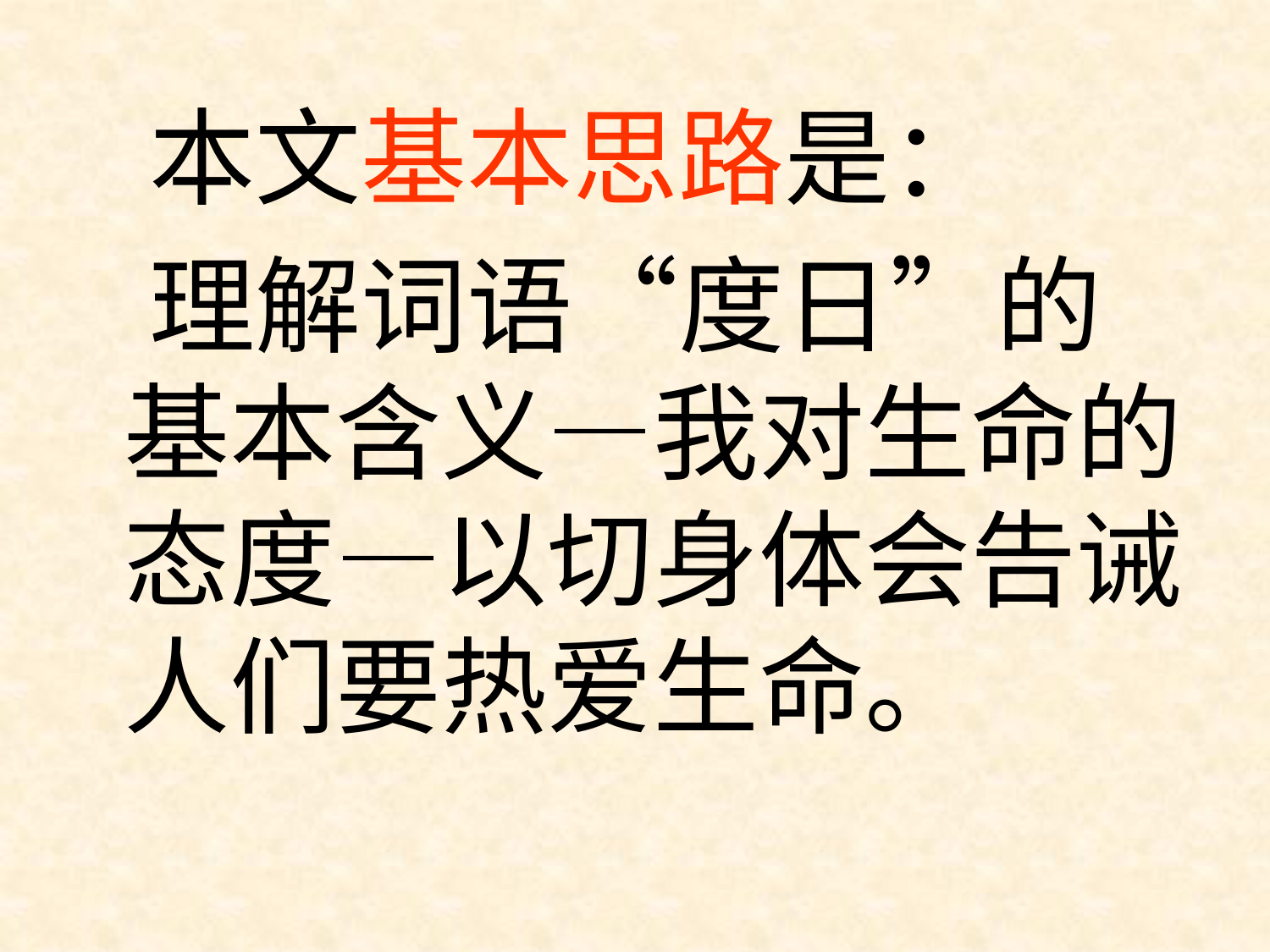

本文基本思路是：
  理解词语“度日”的基本含义—我对生命的态度—以切身体会告诫人们要热爱生命。